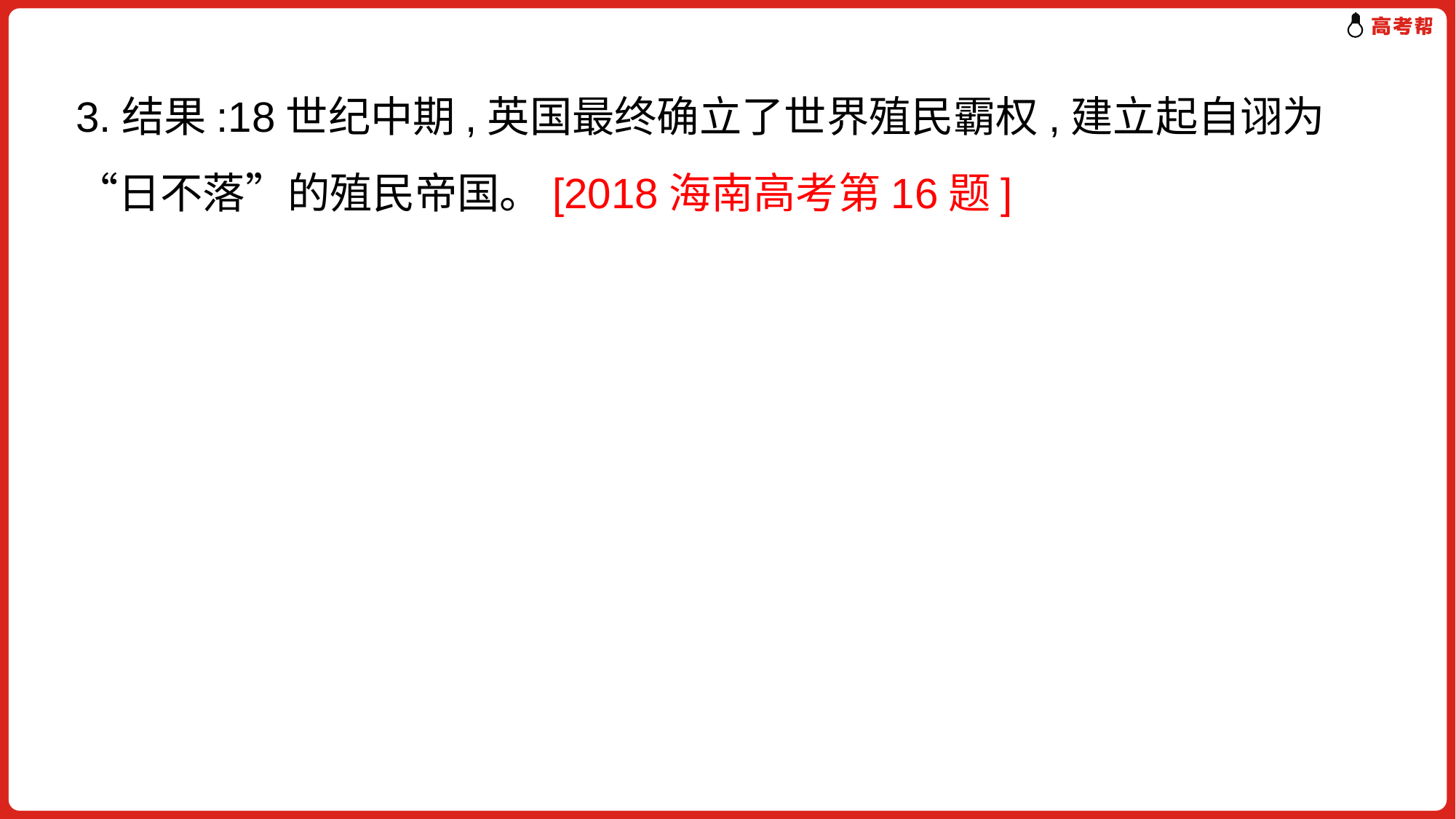

3.结果:18世纪中期,英国最终确立了世界殖民霸权,建立起自诩为“日不落”的殖民帝国。[2018海南高考第16题]